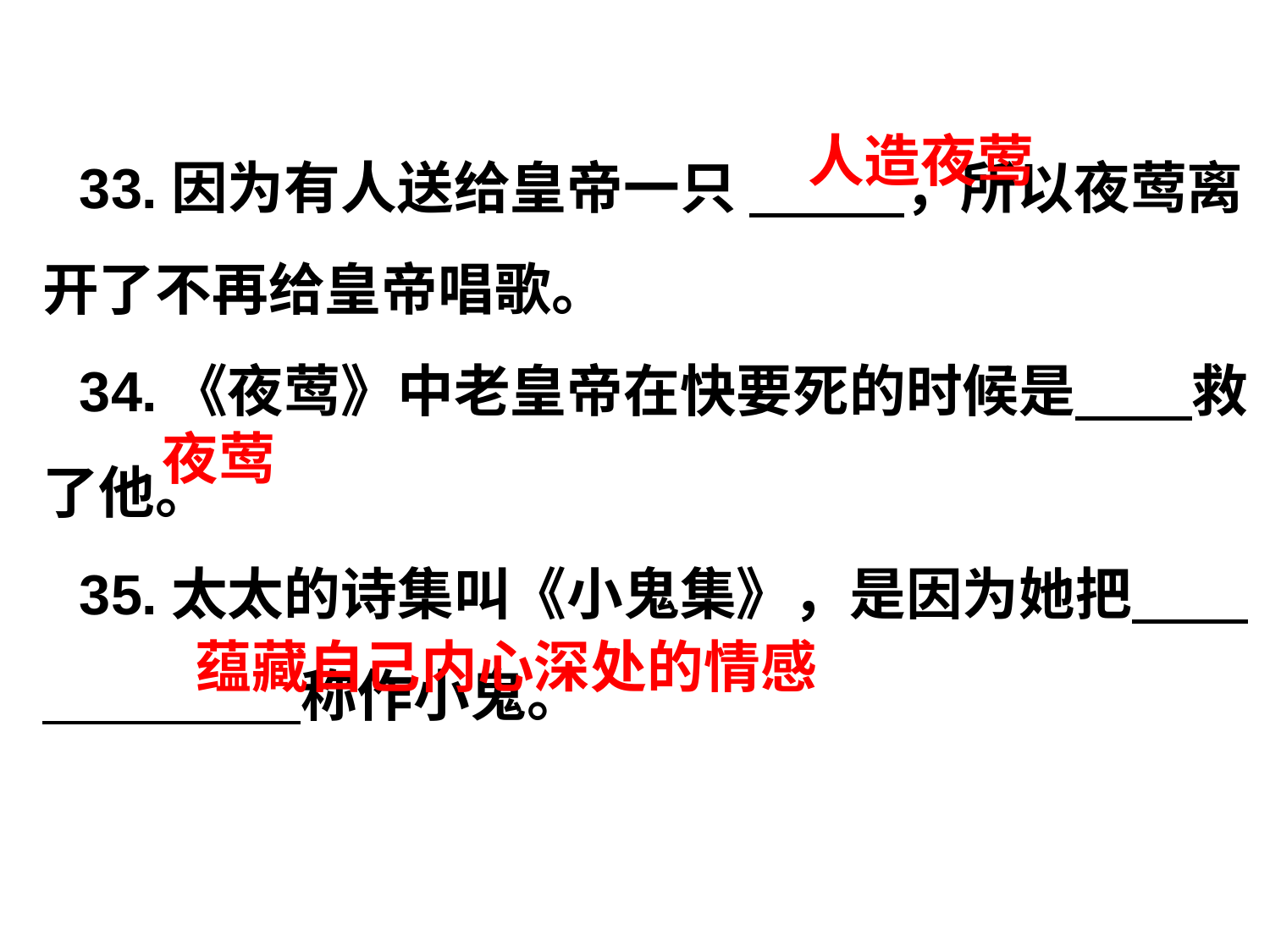

33.因为有人送给皇帝一只             ，所以夜莺离开了不再给皇帝唱歌。
34.《夜莺》中老皇帝在快要死的时候是         救了他。
35.太太的诗集叫《小鬼集》，是因为她把                             称作小鬼。
人造夜莺
夜莺
蕴藏自己内心深处的情感